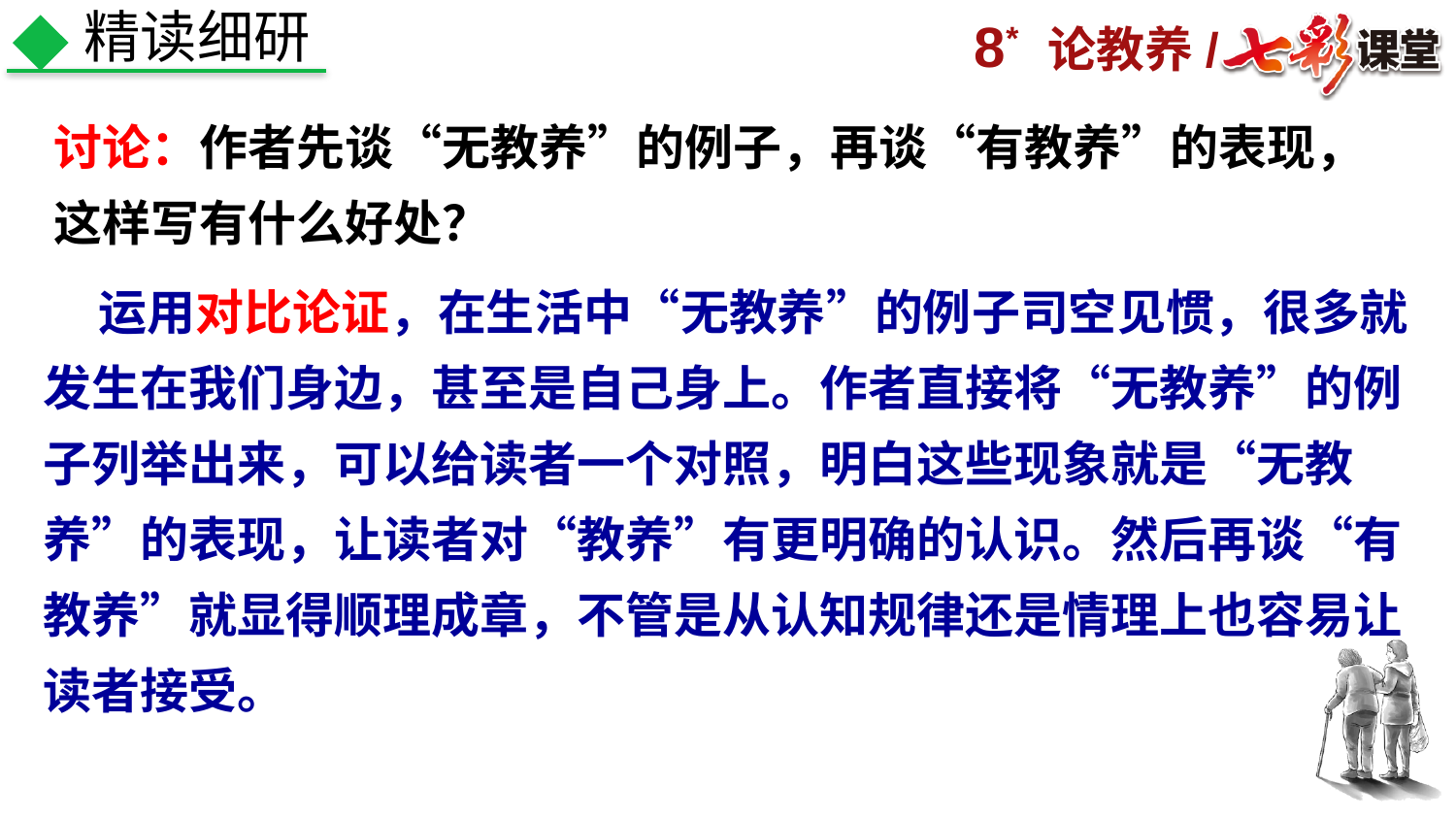

精读细研

讨论：作者先谈“无教养”的例子，再谈“有教养”的表现，这样写有什么好处？
    运用对比论证，在生活中“无教养”的例子司空见惯，很多就发生在我们身边，甚至是自己身上。作者直接将“无教养”的例子列举出来，可以给读者一个对照，明白这些现象就是“无教养”的表现，让读者对“教养”有更明确的认识。然后再谈“有教养”就显得顺理成章，不管是从认知规律还是情理上也容易让读者接受。